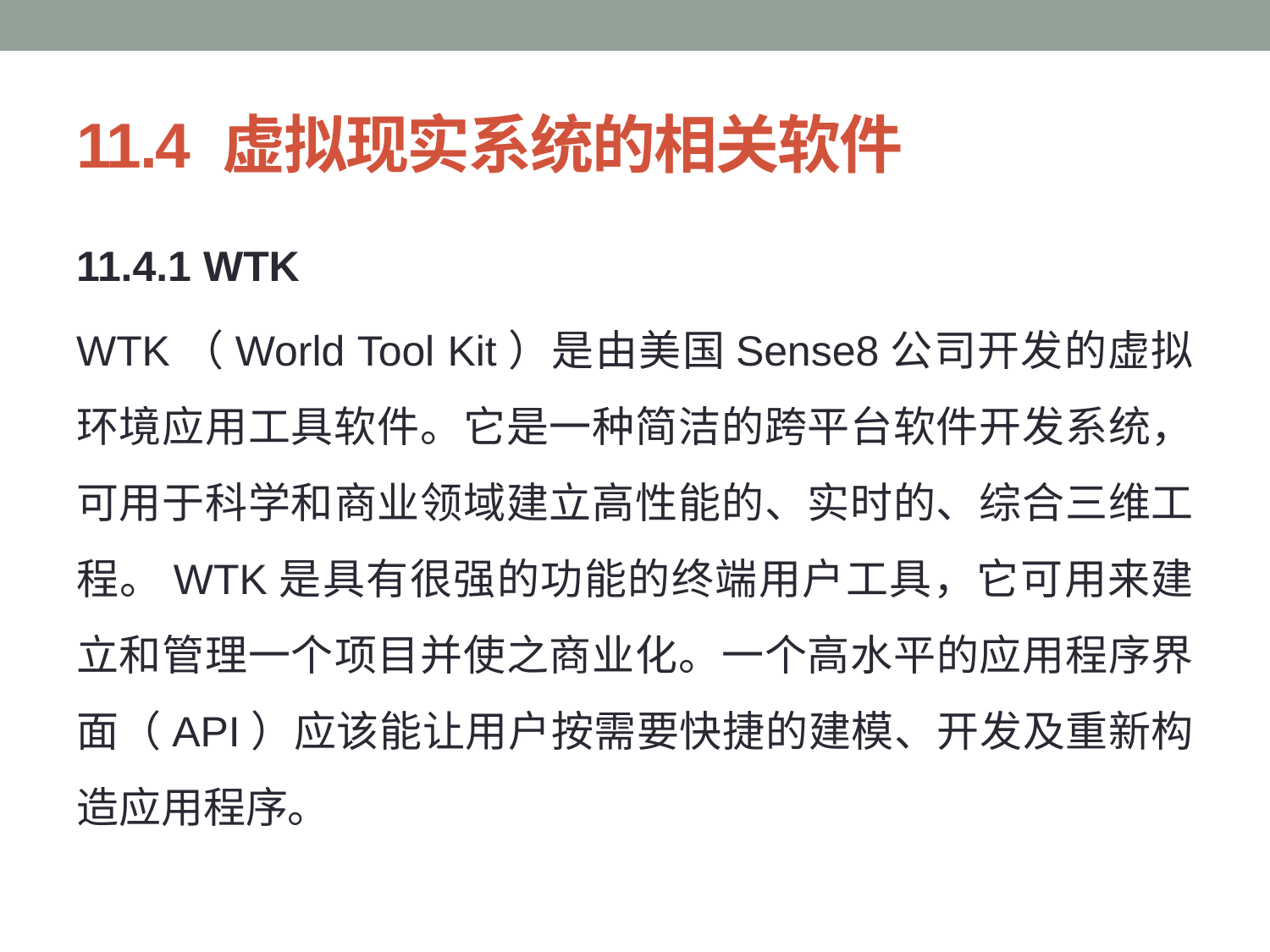

# 11.4 虚拟现实系统的相关软件
11.4.1 WTK
WTK（World Tool Kit）是由美国Sense8公司开发的虚拟环境应用工具软件。它是一种简洁的跨平台软件开发系统，可用于科学和商业领域建立高性能的、实时的、综合三维工程。WTK是具有很强的功能的终端用户工具，它可用来建立和管理一个项目并使之商业化。一个高水平的应用程序界面（API）应该能让用户按需要快捷的建模、开发及重新构造应用程序。